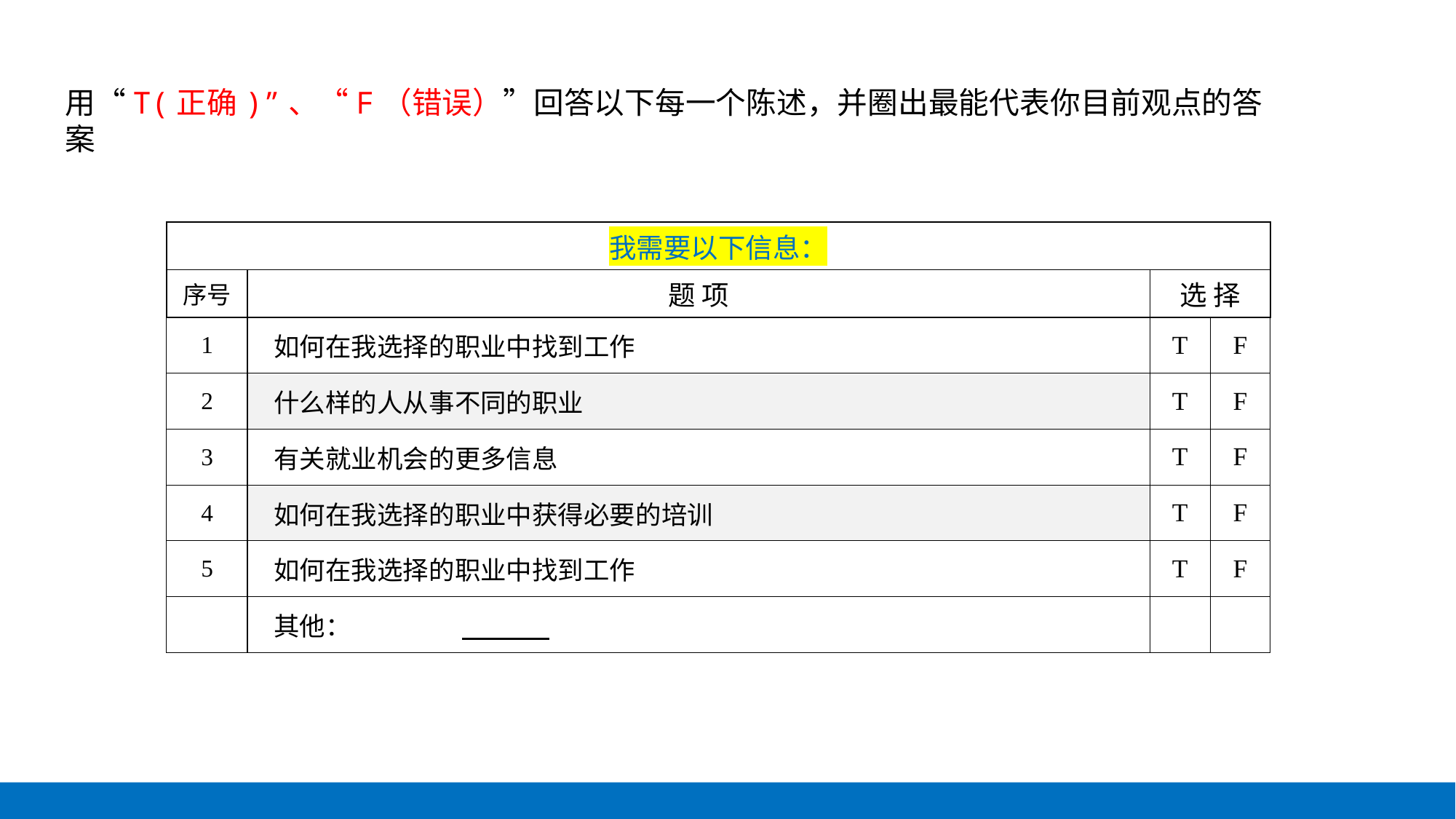

用“T(正确)”、“F（错误）”回答以下每一个陈述，并圈出最能代表你目前观点的答案
| 我需要以下信息： |  |  |  |
| --- | --- | --- | --- |
| 序号 | 题 项 | 选 择 |  |
| 1 | 如何在我选择的职业中找到工作 | T | F |
| 2 | 什么样的人从事不同的职业 | T | F |
| 3 | 有关就业机会的更多信息 | T | F |
| 4 | 如何在我选择的职业中获得必要的培训 | T | F |
| 5 | 如何在我选择的职业中找到工作 | T | F |
|  | 其他： |  |  |